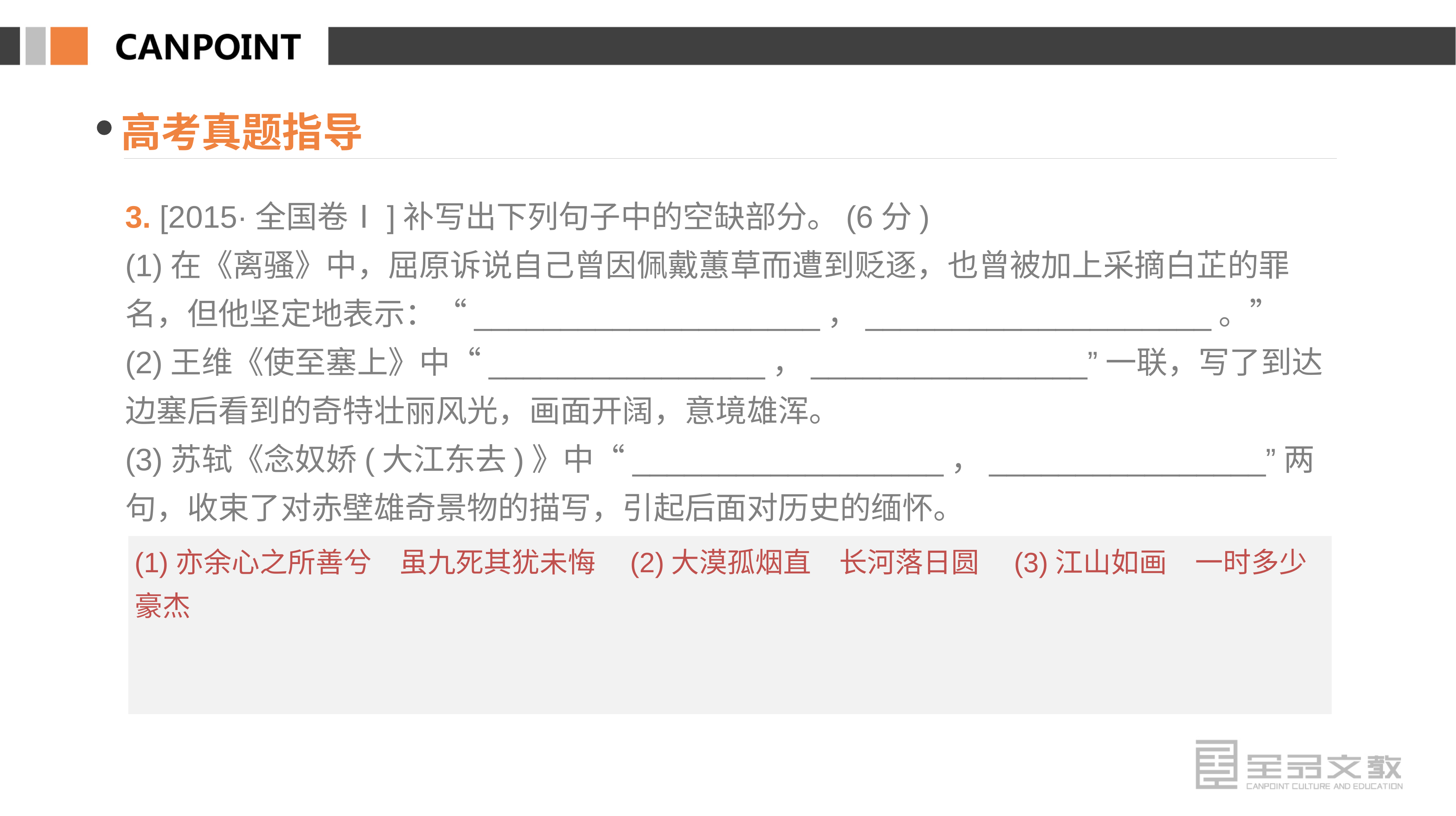

高考真题指导

3. [2015·全国卷Ⅰ]补写出下列句子中的空缺部分。(6分)
(1)在《离骚》中，屈原诉说自己曾因佩戴蕙草而遭到贬逐，也曾被加上采摘白芷的罪名，但他坚定地表示：“____________________，____________________。”
(2)王维《使至塞上》中“________________，________________”一联，写了到达边塞后看到的奇特壮丽风光，画面开阔，意境雄浑。
(3)苏轼《念奴娇(大江东去)》中“__________________，________________”两句，收束了对赤壁雄奇景物的描写，引起后面对历史的缅怀。
(1)亦余心之所善兮　虽九死其犹未悔　(2)大漠孤烟直　长河落日圆　(3)江山如画　一时多少豪杰